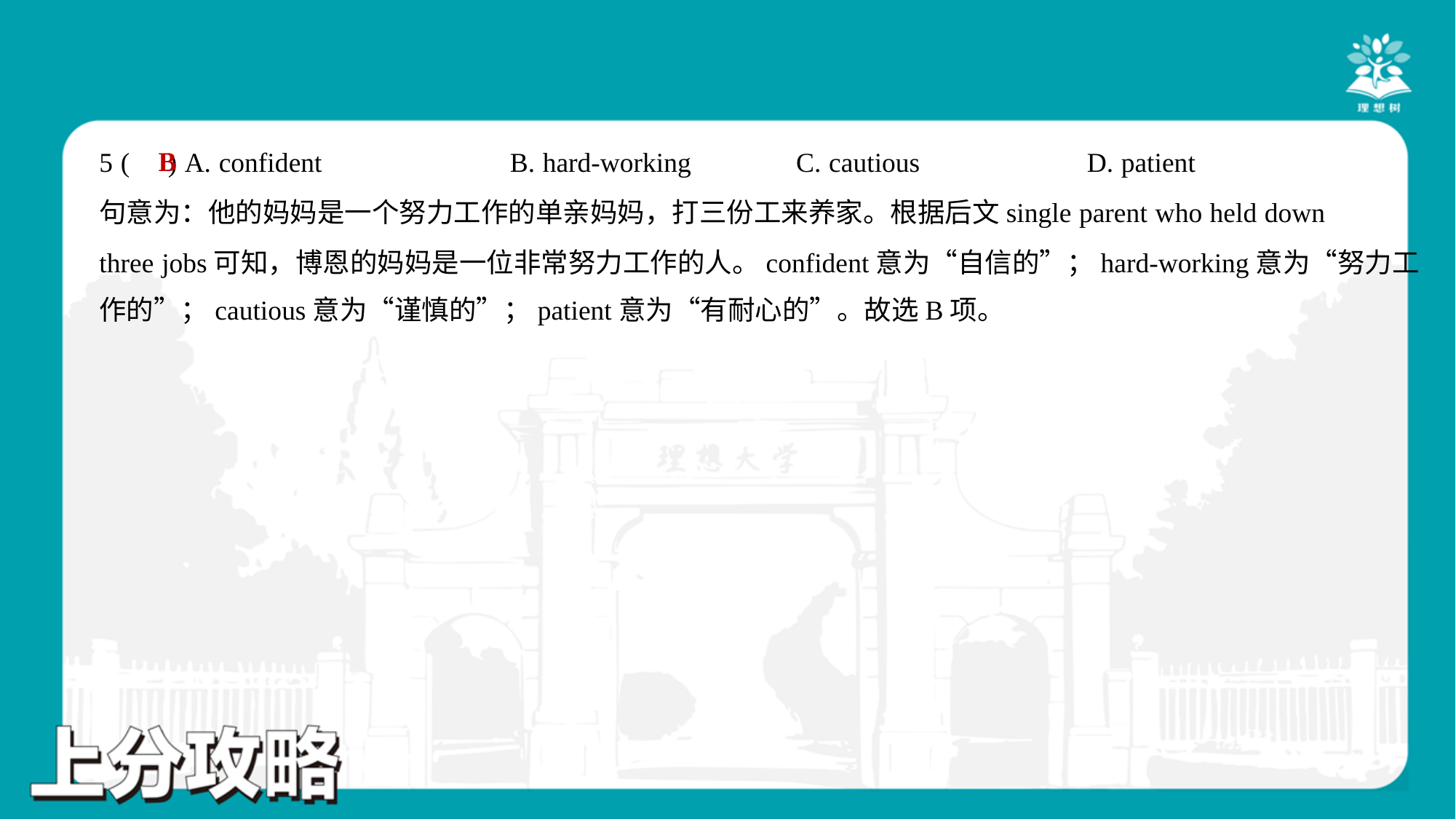

B
5 (     ) A. confident	B. hard-working	C. cautious	D. patient
句意为：他的妈妈是一个努力工作的单亲妈妈，打三份工来养家。根据后文single parent who held down
three jobs可知，博恩的妈妈是一位非常努力工作的人。confident意为“自信的”；hard-working意为“努力工
作的”；cautious意为“谨慎的”；patient意为“有耐心的”。故选B项。